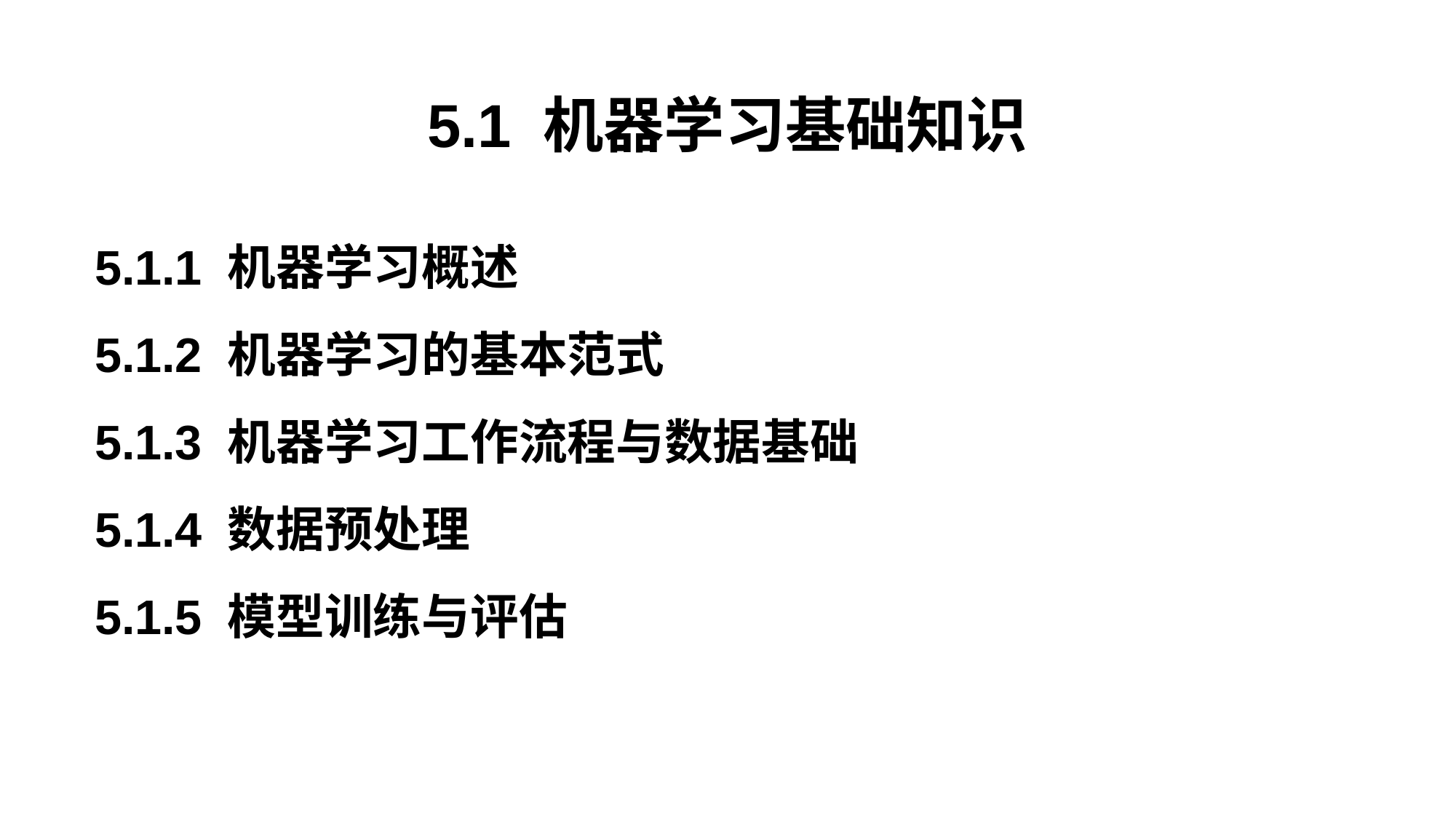

5.1 机器学习基础知识
5.1.1 机器学习概述
5.1.2 机器学习的基本范式
5.1.3 机器学习工作流程与数据基础
5.1.4 数据预处理
5.1.5 模型训练与评估